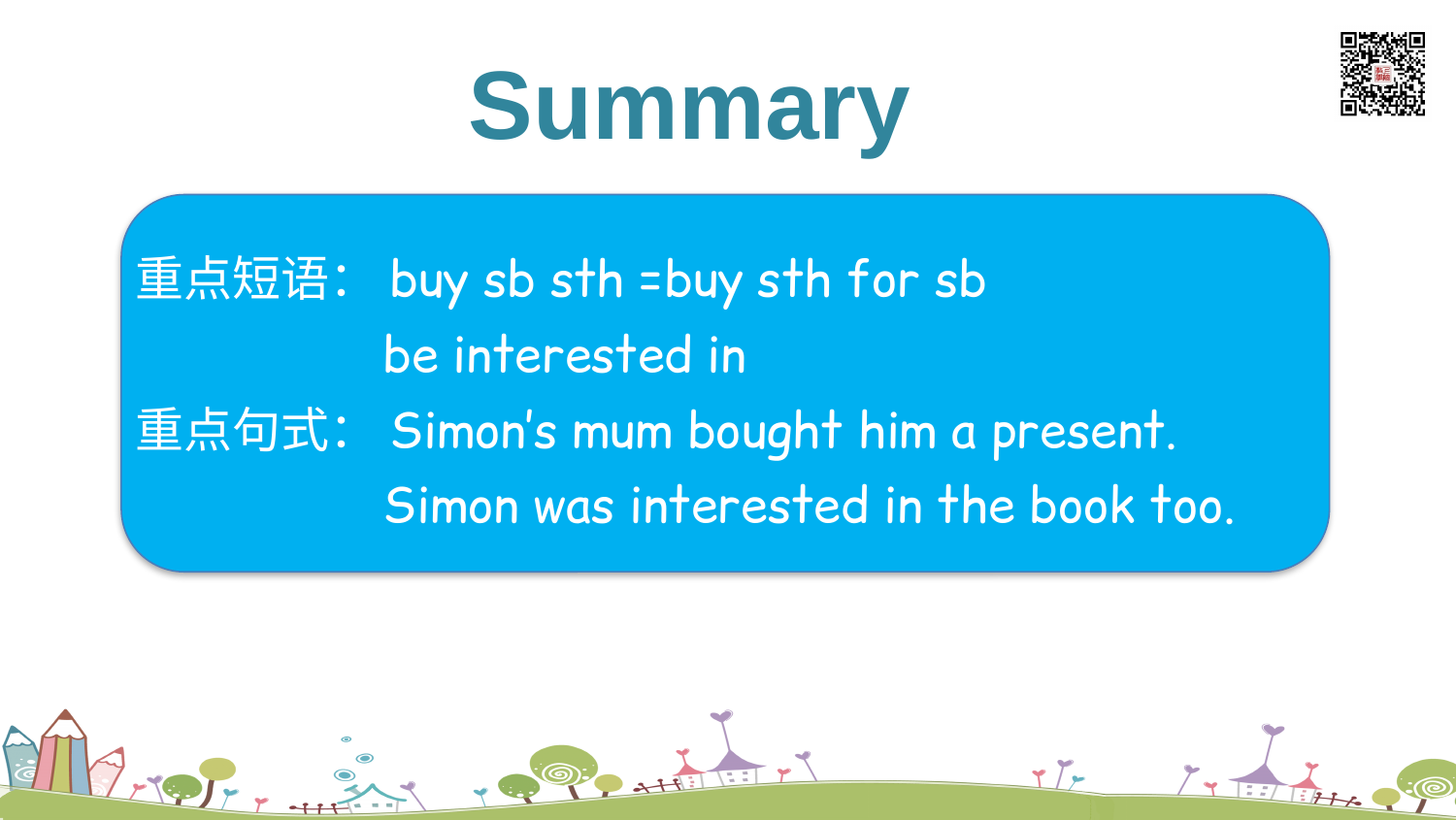

Summary
listen and say

重点短语：buy sb sth =buy sth for sb
                 be interested in
重点句式：Simon’s mum bought him a present.
                 Simon was interested in the book too.